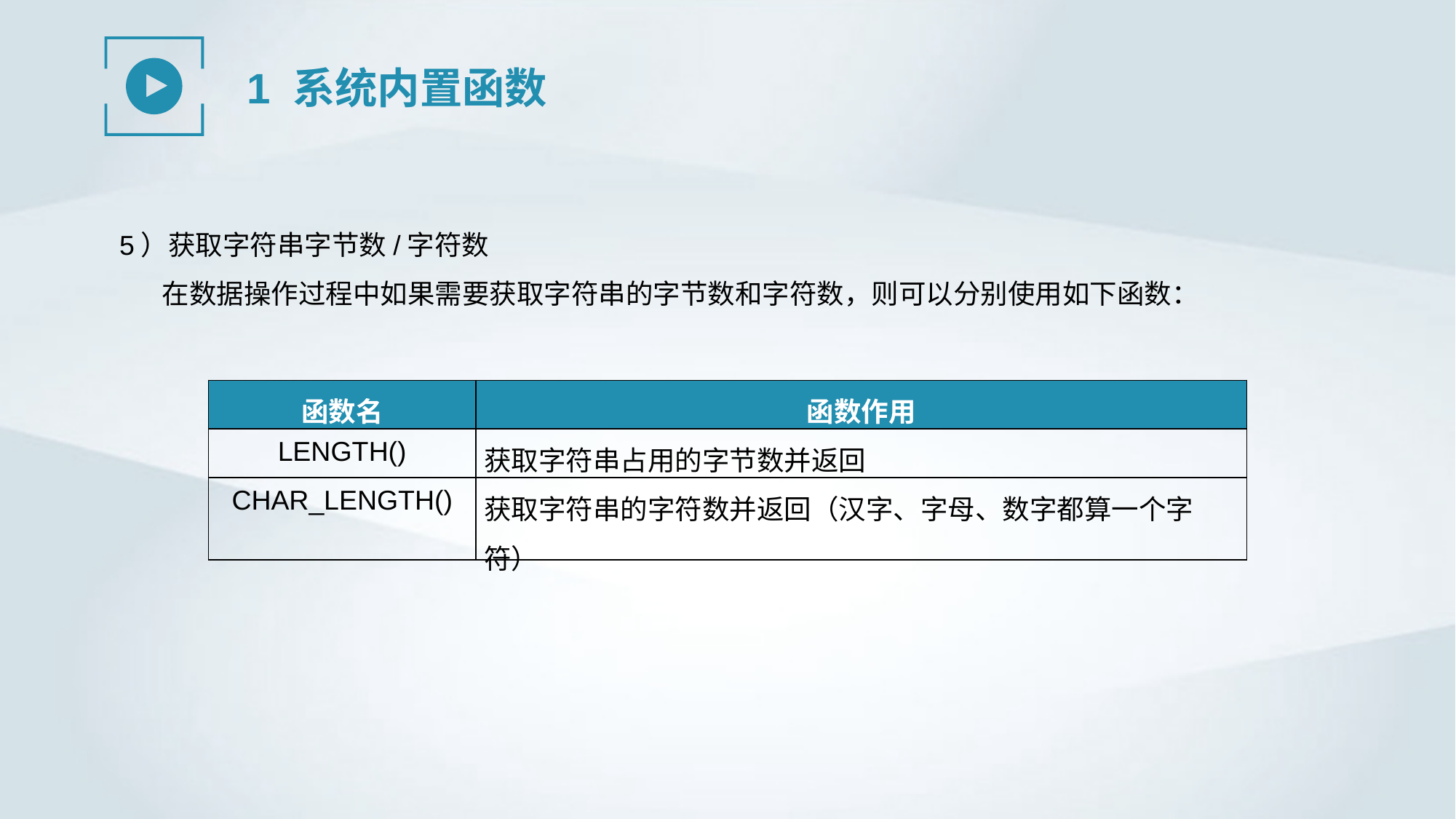

1 系统内置函数
5）获取字符串字节数/字符数
在数据操作过程中如果需要获取字符串的字节数和字符数，则可以分别使用如下函数：
| 函数名 | 函数作用 |
| --- | --- |
| LENGTH() | 获取字符串占用的字节数并返回 |
| CHAR\_LENGTH() | 获取字符串的字符数并返回（汉字、字母、数字都算一个字符） |